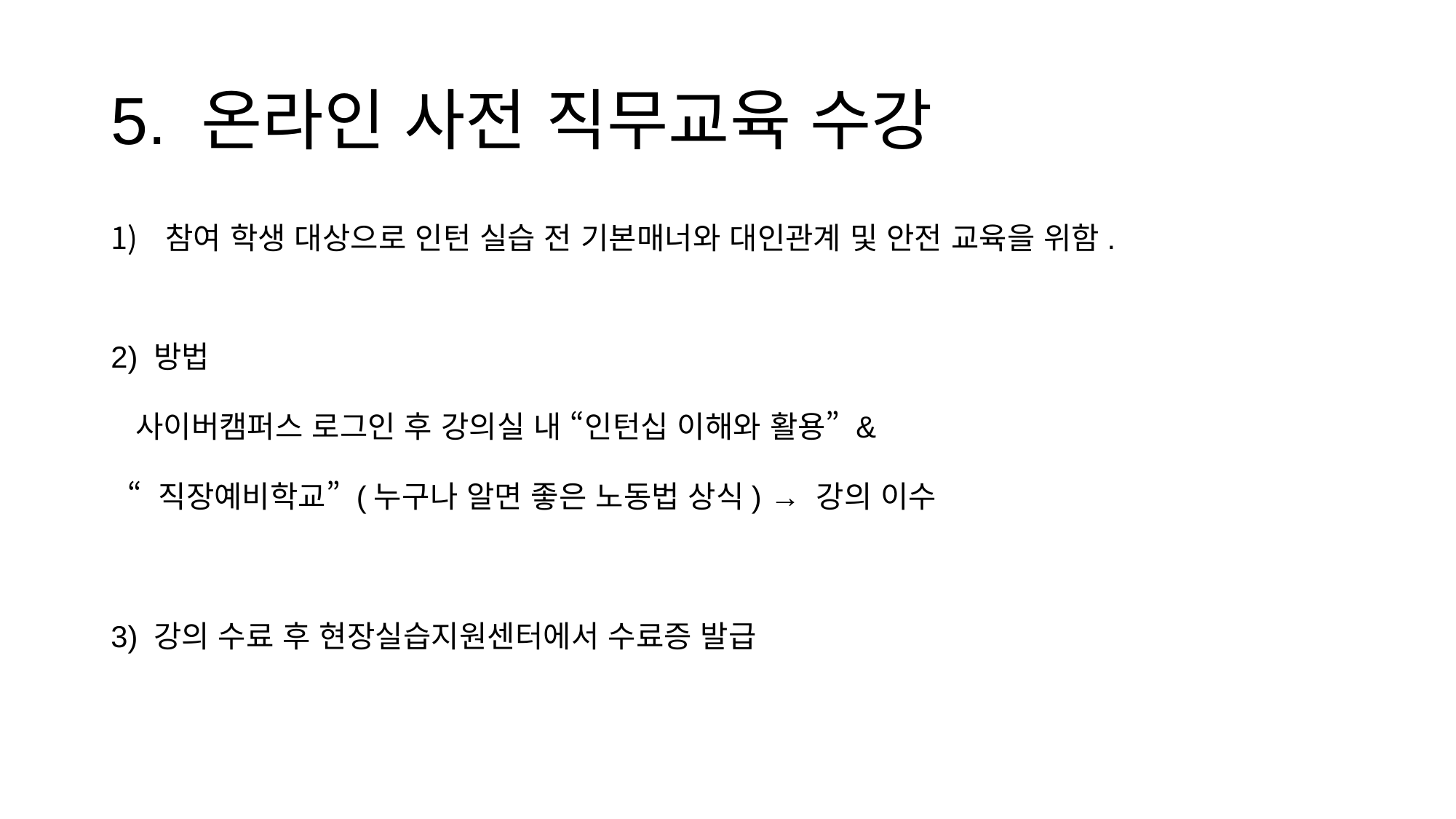

# 5. 온라인 사전 직무교육 수강
참여 학생 대상으로 인턴 실습 전 기본매너와 대인관계 및 안전 교육을 위함.

2) 방법
  사이버캠퍼스 로그인 후 강의실 내 “인턴십 이해와 활용” &
  “ 직장예비학교” (누구나 알면 좋은 노동법 상식) → 강의 이수

3) 강의 수료 후 현장실습지원센터에서 수료증 발급